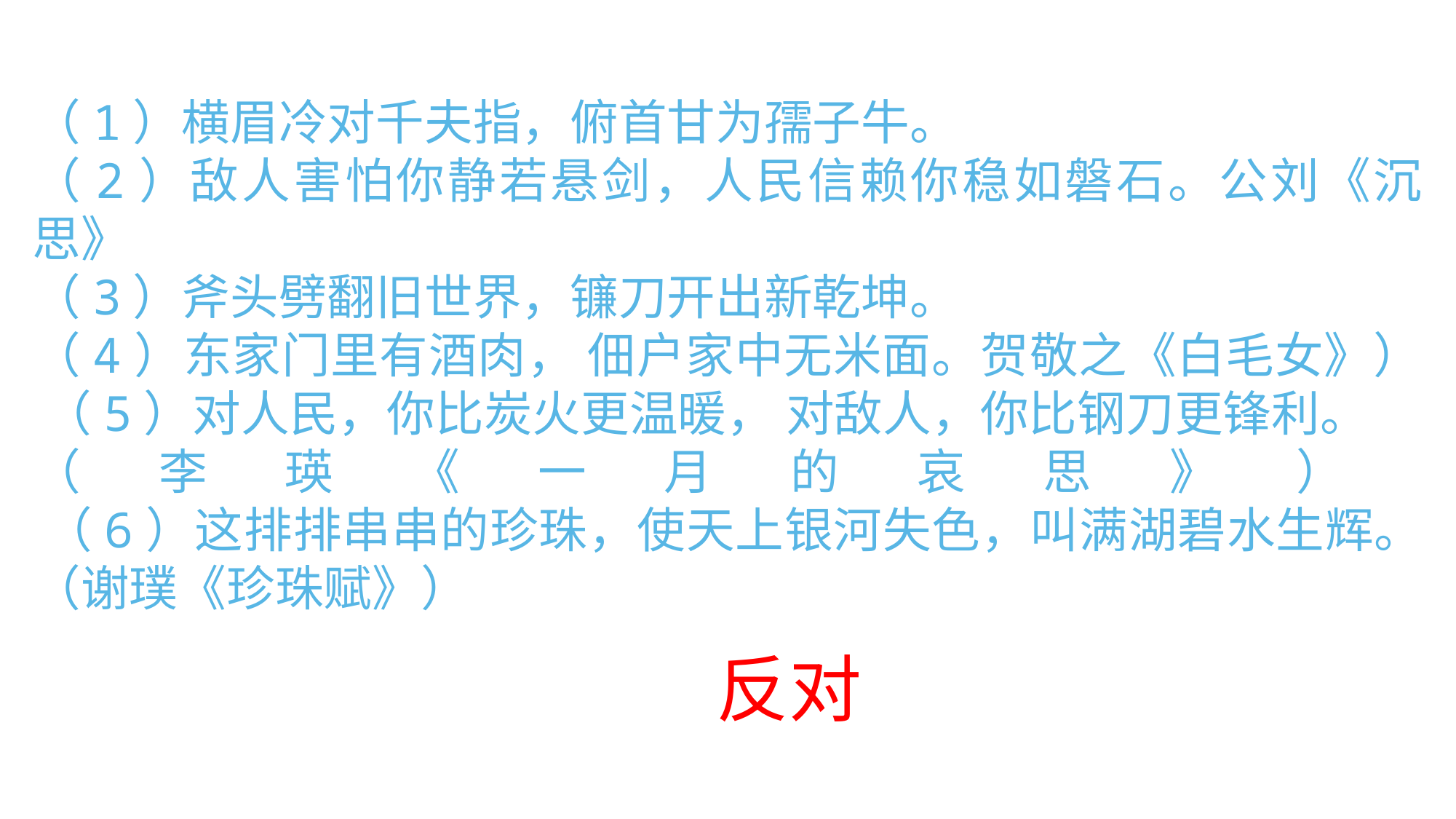

#
（1）横眉冷对千夫指，俯首甘为孺子牛。
（2）敌人害怕你静若悬剑，人民信赖你稳如磐石。公刘《沉思》
（3）斧头劈翻旧世界，镰刀开出新乾坤。
（4）东家门里有酒肉， 佃户家中无米面。贺敬之《白毛女》）
 （5）对人民，你比炭火更温暖， 对敌人，你比钢刀更锋利。
（李瑛《一月的哀思》）
 （6）这排排串串的珍珠，使天上银河失色，叫满湖碧水生辉。（谢璞《珍珠赋》）

                       反对